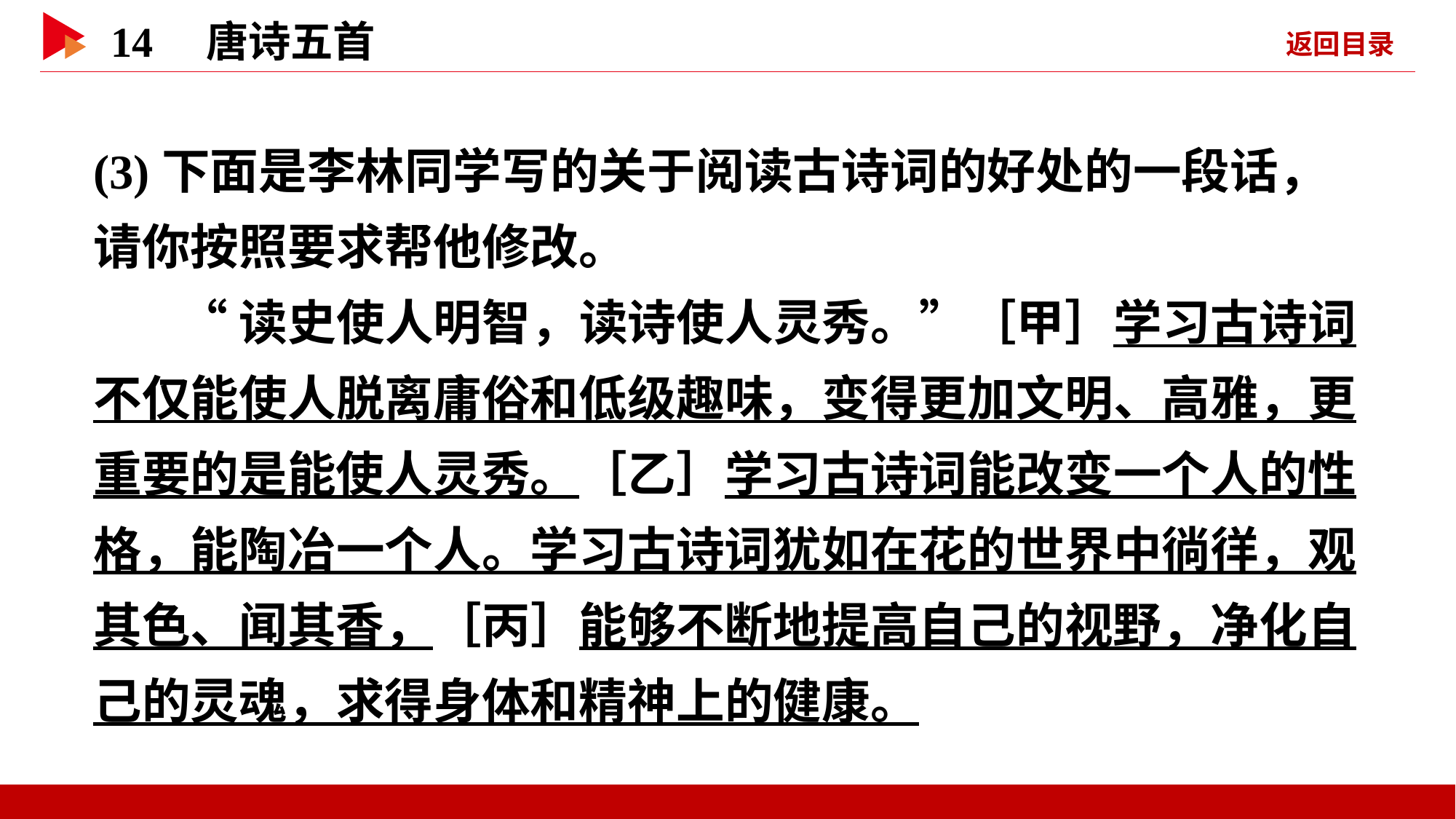

(3)下面是李林同学写的关于阅读古诗词的好处的一段话，请你按照要求帮他修改。
“读史使人明智，读诗使人灵秀。”［甲］学习古诗词不仅能使人脱离庸俗和低级趣味，变得更加文明、高雅，更重要的是能使人灵秀。［乙］学习古诗词能改变一个人的性格，能陶冶一个人。学习古诗词犹如在花的世界中徜徉，观其色、闻其香，［丙］能够不断地提高自己的视野，净化自己的灵魂，求得身体和精神上的健康。